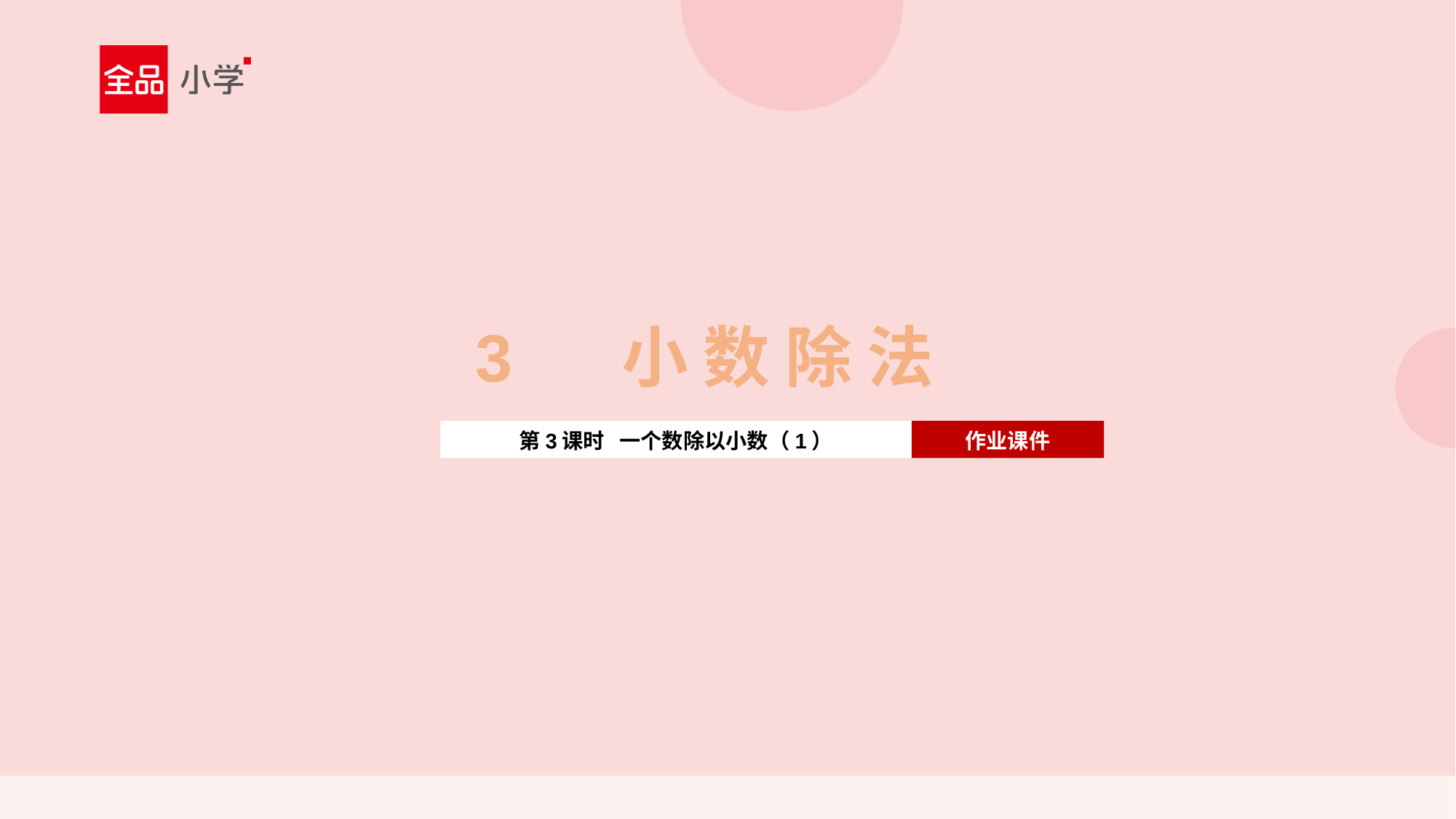

3     小 数 除 法
第3课时   一个数除以小数（1）

作业课件